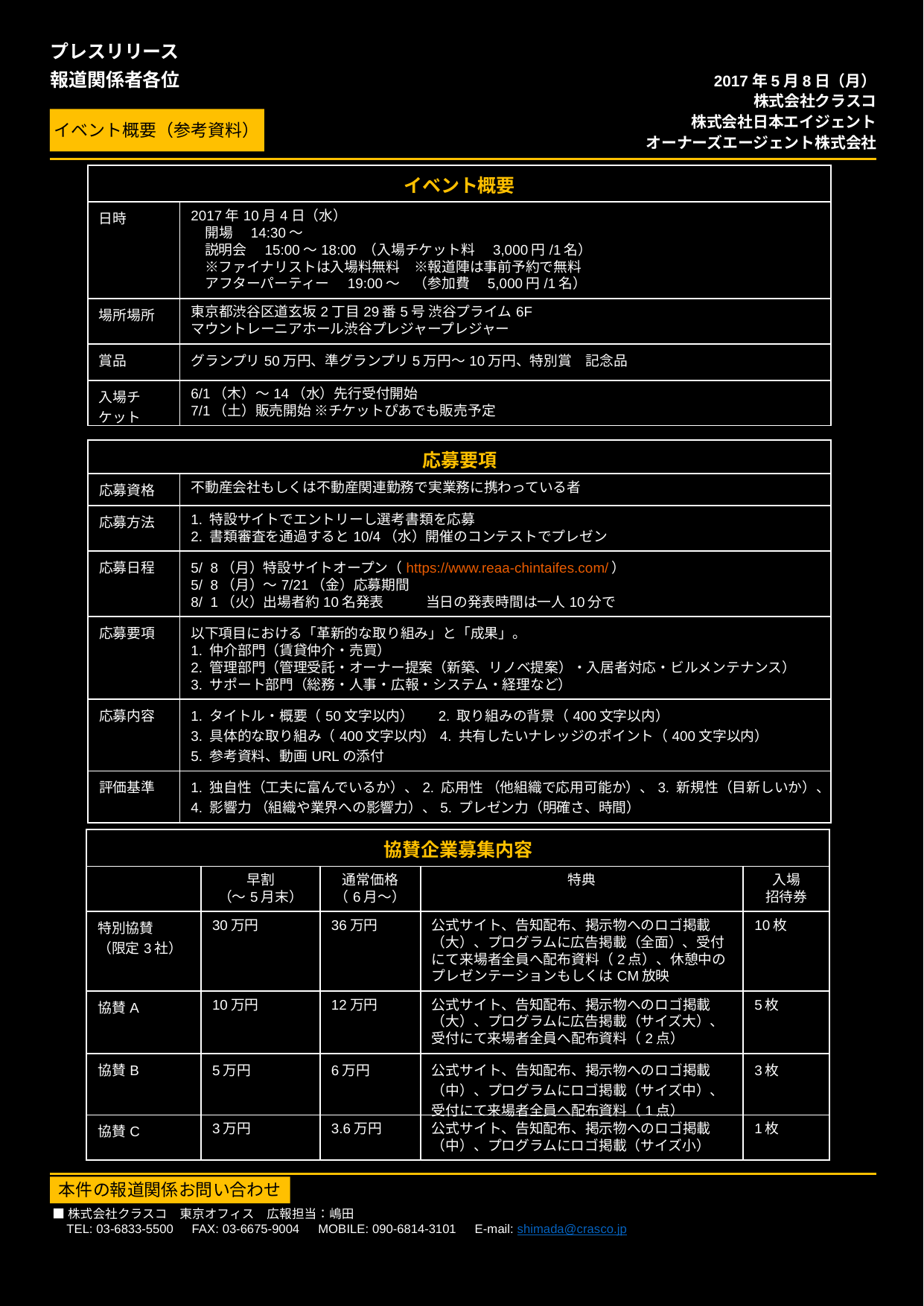

プレスリリース
報道関係者各位
2017年5月8日（月）
　　　　　　　　　　　株式会社クラスコ
　　　　　　株式会社日本エイジェント
　　　　オーナーズエージェント株式会社

イベント概要（参考資料）
| イベント概要 |  |
| --- | --- |
| 日時 | 2017年10月4日（水） 　開場　14:30〜　　 　説明会　15:00〜18:00 （入場チケット料　3,000円/1名） 　※ファイナリストは入場料無料　※報道陣は事前予約で無料 　アフターパーティー　19:00〜　（参加費　5,000円/1名） |
| 場所場所 | 東京都渋谷区道玄坂2丁目29番5号 渋谷プライム6F マウントレーニアホール渋谷プレジャープレジャー |
| 賞品 | グランプリ50万円、準グランプリ5万円〜10万円、特別賞　記念品 |
| 入場チケット | 6/1（木）～14（水）先行受付開始 7/1（土）販売開始 ※チケットぴあでも販売予定 |
| 応募要項 |  |
| --- | --- |
| 応募資格 | 不動産会社もしくは不動産関連勤務で実業務に携わっている者 |
| 応募方法 | 1. 特設サイトでエントリーし選考書類を応募 2. 書類審査を通過すると10/4（水）開催のコンテストでプレゼン |
| 応募日程 | 5/ 8（月）特設サイトオープン（https://www.reaa-chintaifes.com/） 5/ 8（月）〜7/21（金）応募期間 8/ 1（火）出場者約10名発表　　　当日の発表時間は一人10分で |
| 応募要項 | 以下項目における「革新的な取り組み」と「成果」。 1. 仲介部門（賃貸仲介・売買） 2. 管理部門（管理受託・オーナー提案（新築、リノベ提案）・入居者対応・ビルメンテナンス） 3. サポート部門（総務・人事・広報・システム・経理など） |
| 応募内容 | 1. タイトル・概要（50文字以内）　 2. 取り組みの背景（400文字以内） 3. 具体的な取り組み（400文字以内）4. 共有したいナレッジのポイント（400文字以内） 5. 参考資料、動画URLの添付 |
| 評価基準 | 1. 独自性（工夫に富んでいるか）、2. 応用性 （他組織で応用可能か）、3. 新規性（目新しいか）、4. 影響力 （組織や業界への影響力）、5. プレゼン力（明確さ、時間） |
| 協賛企業募集内容 |  |  |  |  |
| --- | --- | --- | --- | --- |
|  | 早割 （〜5月末） | 通常価格 （6月〜） | 特典 | 入場 招待券 |
| 特別協賛 （限定3社） | 30万円 | 36万円 | 公式サイト、告知配布、掲示物へのロゴ掲載（大）、プログラムに広告掲載（全面）、受付にて来場者全員へ配布資料（2点）、休憩中のプレゼンテーションもしくはCM放映 | 10枚 |
| 協賛A | 10万円 | 12万円 | 公式サイト、告知配布、掲示物へのロゴ掲載（大）、プログラムに広告掲載（サイズ大）、受付にて来場者全員へ配布資料（2点） | 5枚 |
| 協賛B | 5万円 | 6万円 | 公式サイト、告知配布、掲示物へのロゴ掲載（中）、プログラムにロゴ掲載（サイズ中）、受付にて来場者全員へ配布資料（1点） | 3枚 |
| 協賛C | 3万円 | 3.6万円 | 公式サイト、告知配布、掲示物へのロゴ掲載（中）、プログラムにロゴ掲載（サイズ小） | 1枚 |
本件の報道関係お問い合わせ
■株式会社クラスコ　東京オフィス　広報担当：嶋田
    TEL: 03-6833-5500　FAX: 03-6675-9004　MOBILE: 090-6814-3101　E-mail: shimada@crasco.jp